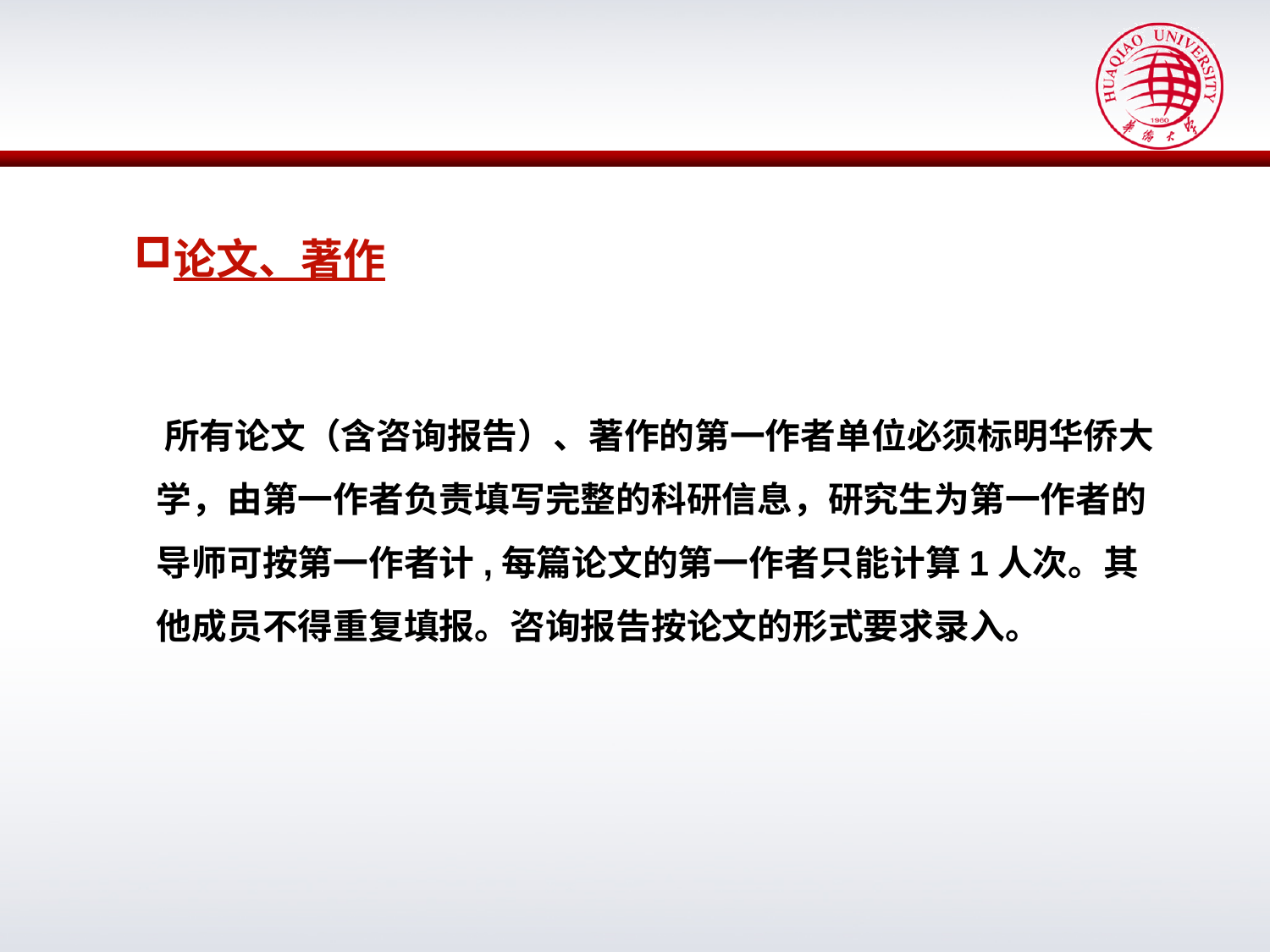

#
论文、著作
   所有论文（含咨询报告）、著作的第一作者单位必须标明华侨大学，由第一作者负责填写完整的科研信息，研究生为第一作者的导师可按第一作者计,每篇论文的第一作者只能计算1人次。其他成员不得重复填报。咨询报告按论文的形式要求录入。